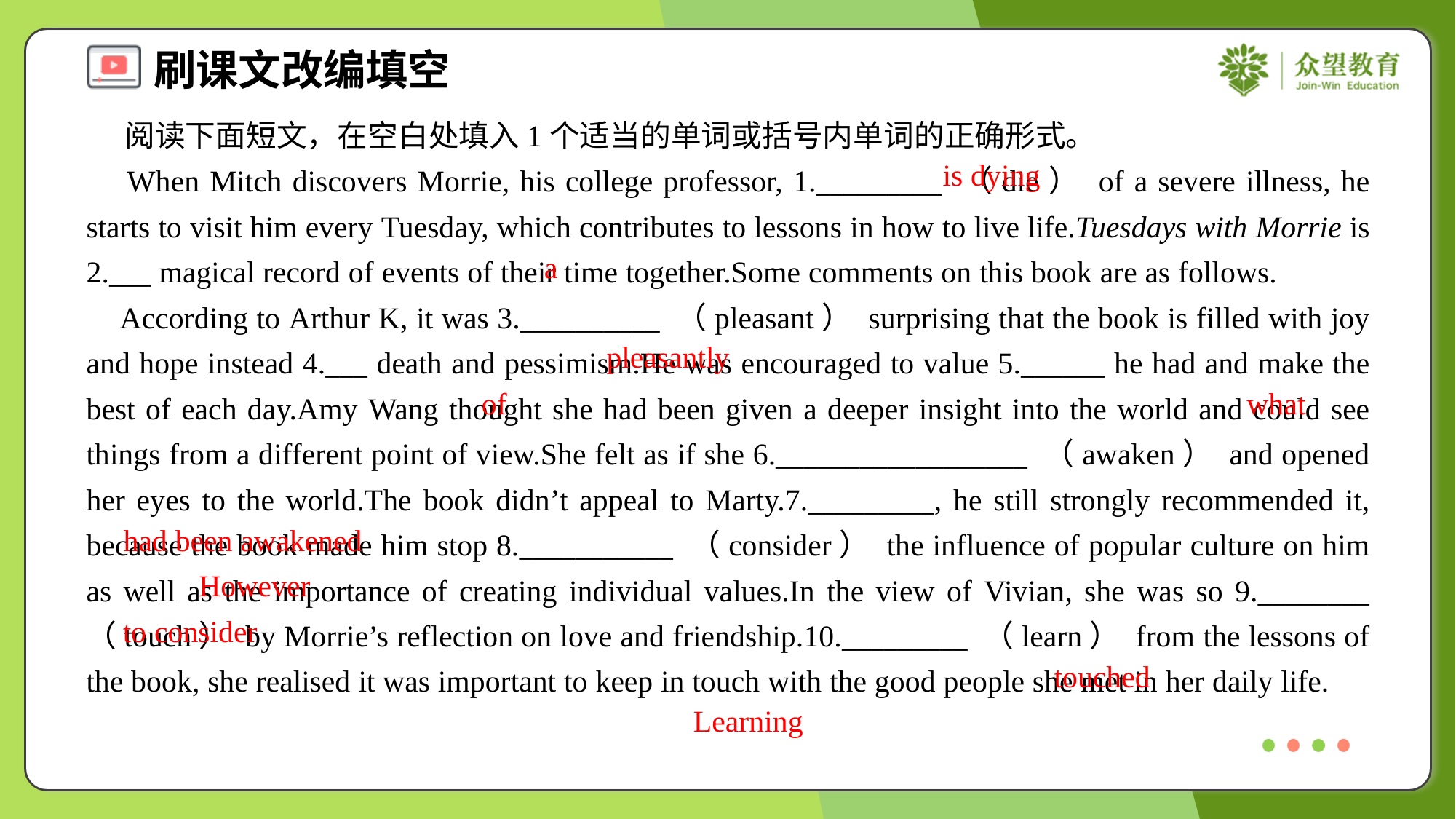

阅读下面短文，在空白处填入1个适当的单词或括号内单词的正确形式。
    When Mitch discovers Morrie, his college professor, 1._________ （die） of a severe illness, he starts to visit him every Tuesday, which contributes to lessons in how to live life.Tuesdays with Morrie is 2.___ magical record of events of their time together.Some comments on this book are as follows.
    According to Arthur K, it was 3.__________ （pleasant） surprising that the book is filled with joy and hope instead 4.___ death and pessimism.He was encouraged to value 5.______ he had and make the best of each day.Amy Wang thought she had been given a deeper insight into the world and could see things from a different point of view.She felt as if she 6.__________________ （awaken） and opened her eyes to the world.The book didn’t appeal to Marty.7._________, he still strongly recommended it, because the book made him stop 8.___________ （consider） the influence of popular culture on him as well as the importance of creating individual values.In the view of Vivian, she was so 9.________ （touch） by Morrie’s reflection on love and friendship.10._________ （learn） from the lessons of the book, she realised it was important to keep in touch with the good people she met in her daily life.
is dying
a
pleasantly
of
what
had been awakened
However
to consider
touched
Learning